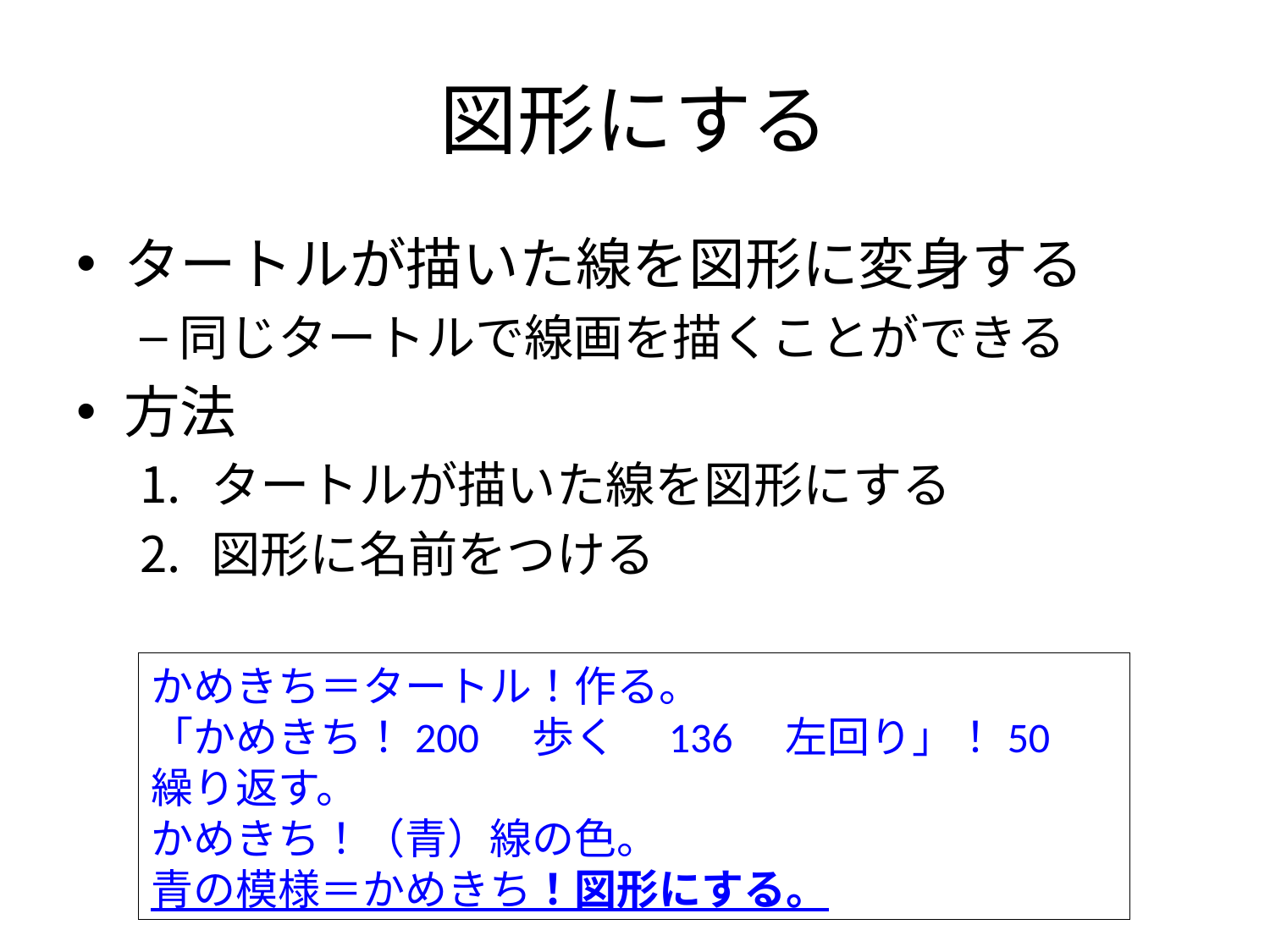

# 図形にする
タートルが描いた線を図形に変身する
同じタートルで線画を描くことができる
方法
タートルが描いた線を図形にする
図形に名前をつける
かめきち＝タートル！作る。
「かめきち！200　歩く　136　左回り」！50　繰り返す。
かめきち！（青）線の色。
青の模様＝かめきち！図形にする。